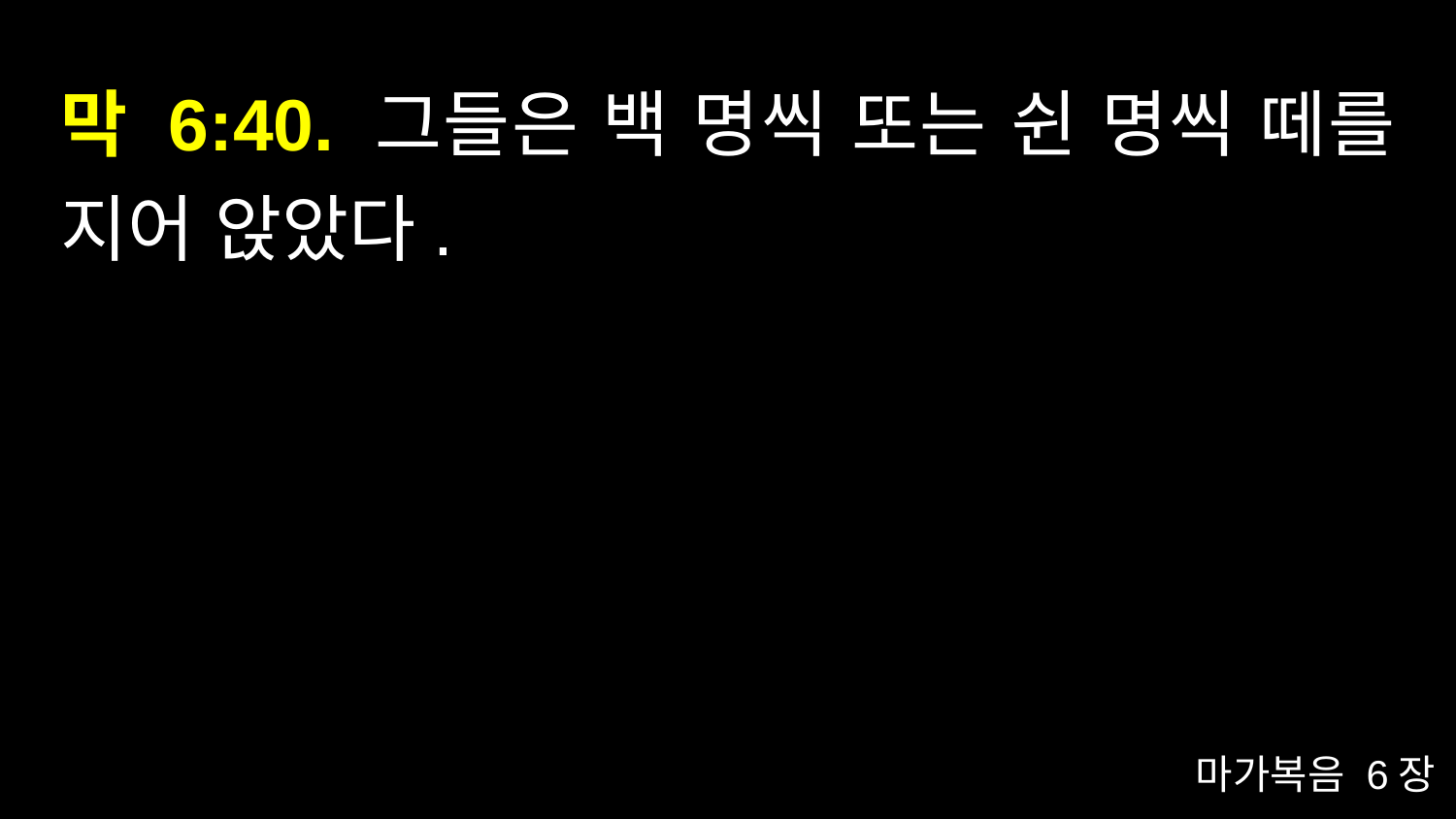

# 막 6:40. 그들은 백 명씩 또는 쉰 명씩 떼를 지어 앉았다.
마가복음 6장